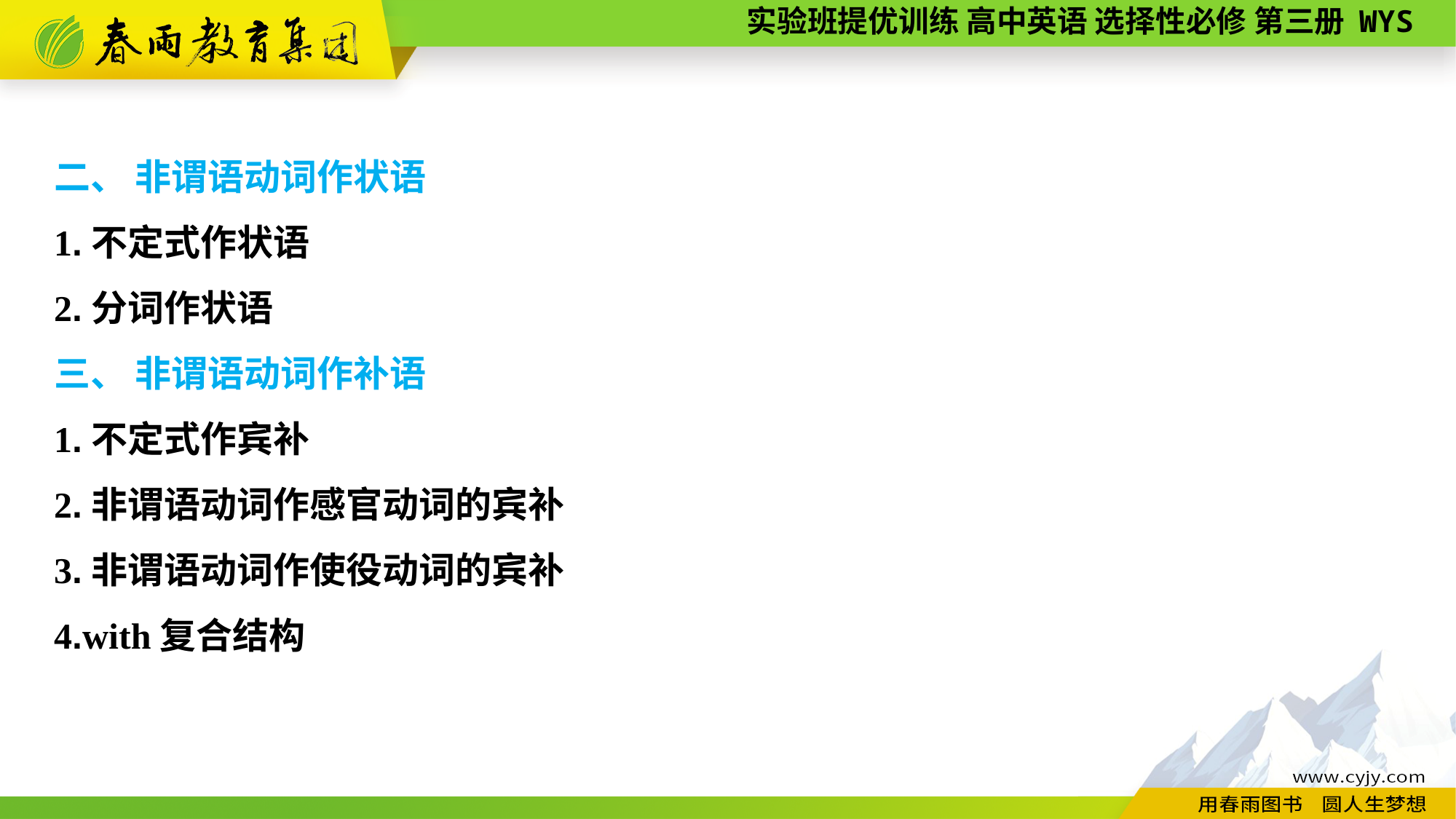

二、 非谓语动词作状语
1.不定式作状语
2.分词作状语
三、 非谓语动词作补语
1.不定式作宾补
2.非谓语动词作感官动词的宾补
3.非谓语动词作使役动词的宾补
4.with复合结构